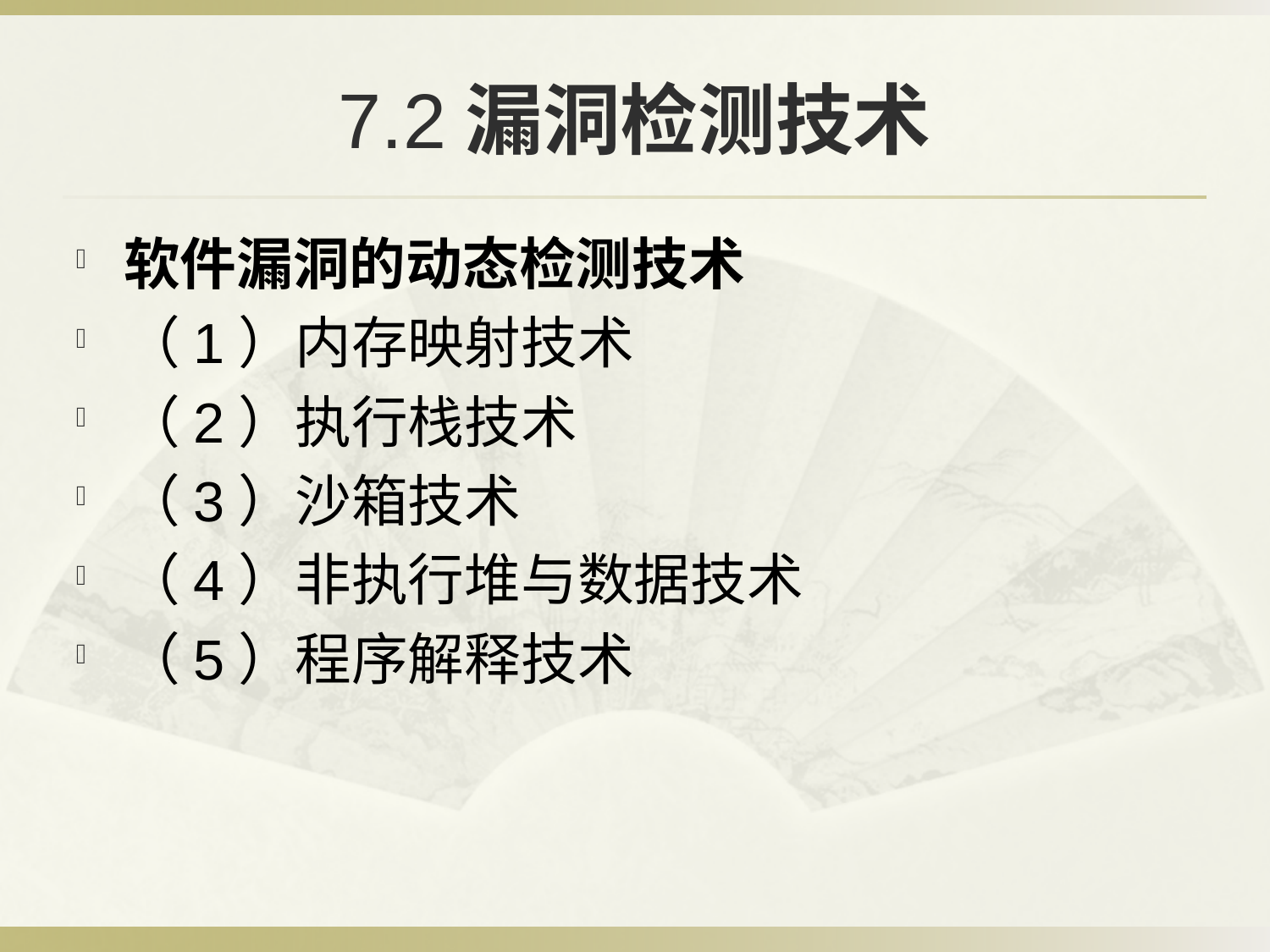

# 7.2漏洞检测技术
软件漏洞的动态检测技术
（1）内存映射技术
（2）执行栈技术
（3）沙箱技术
（4）非执行堆与数据技术
（5）程序解释技术